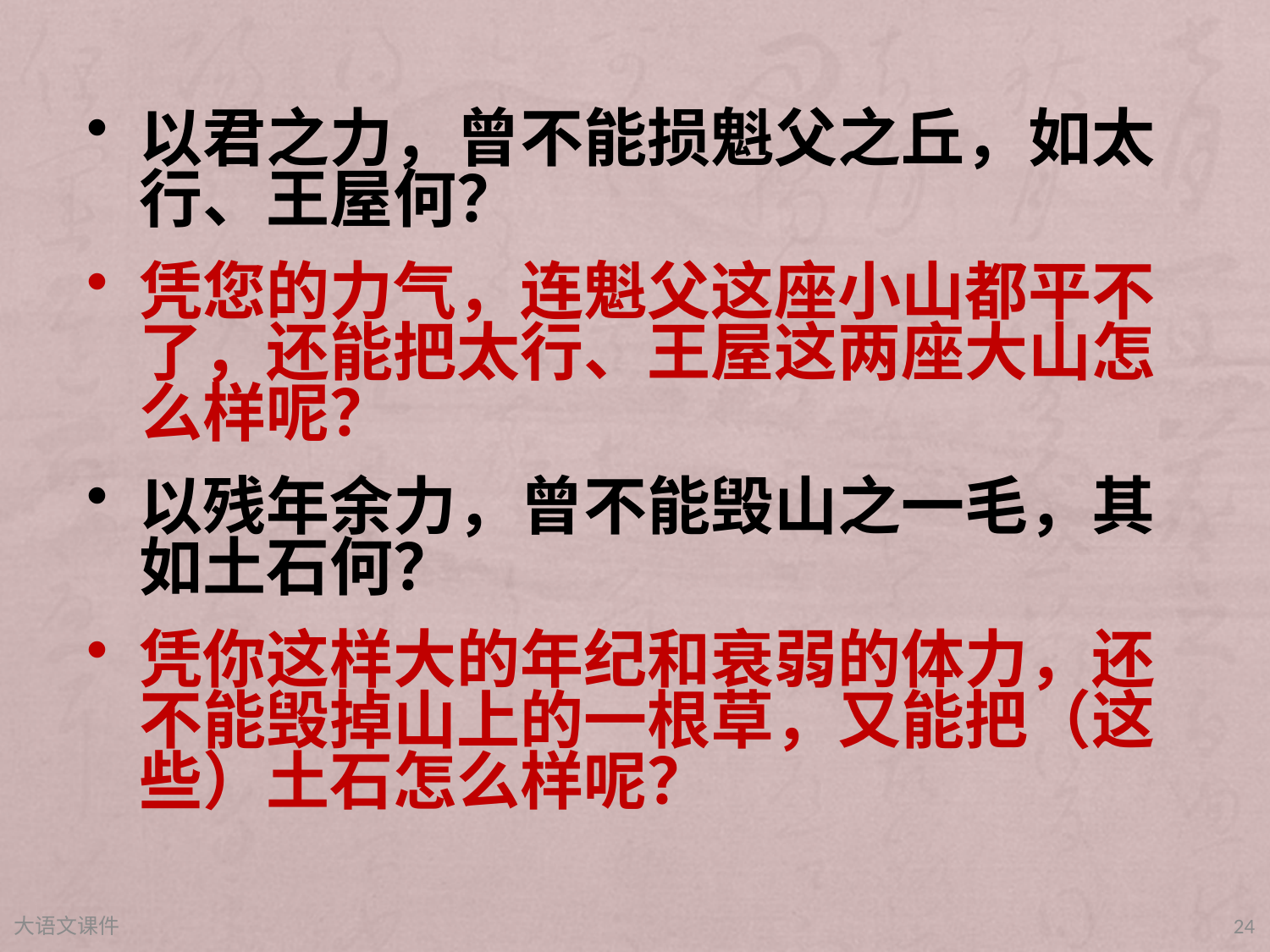

以君之力，曾不能损魁父之丘，如太行、王屋何？
凭您的力气，连魁父这座小山都平不了，还能把太行、王屋这两座大山怎么样呢？
以残年余力，曾不能毁山之一毛，其如土石何？
凭你这样大的年纪和衰弱的体力，还不能毁掉山上的一根草，又能把（这些）土石怎么样呢？
大语文课件
24